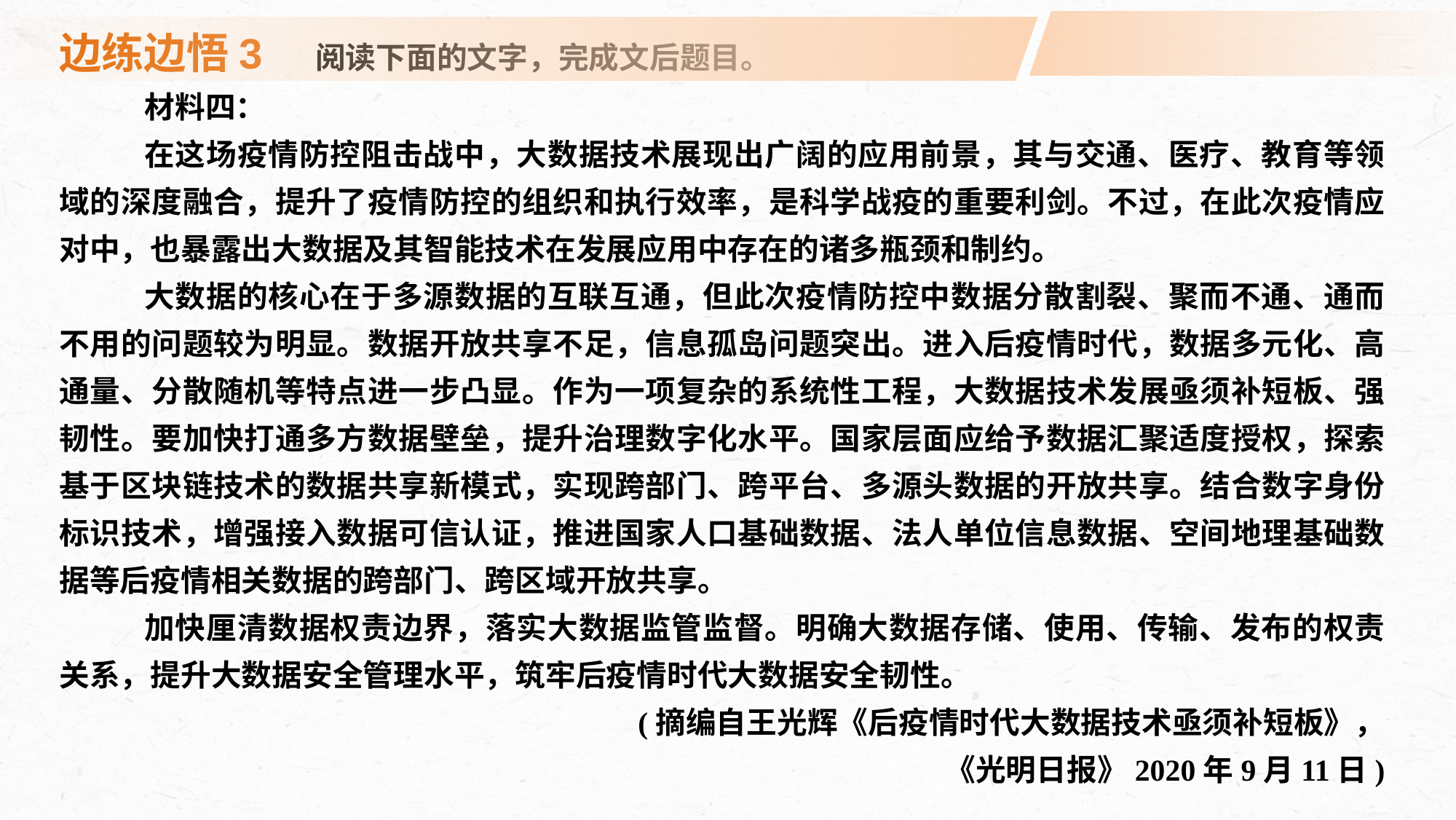

边练边悟3　阅读下面的文字，完成文后题目。
材料四：
在这场疫情防控阻击战中，大数据技术展现出广阔的应用前景，其与交通、医疗、教育等领域的深度融合，提升了疫情防控的组织和执行效率，是科学战疫的重要利剑。不过，在此次疫情应对中，也暴露出大数据及其智能技术在发展应用中存在的诸多瓶颈和制约。
大数据的核心在于多源数据的互联互通，但此次疫情防控中数据分散割裂、聚而不通、通而不用的问题较为明显。数据开放共享不足，信息孤岛问题突出。进入后疫情时代，数据多元化、高通量、分散随机等特点进一步凸显。作为一项复杂的系统性工程，大数据技术发展亟须补短板、强韧性。要加快打通多方数据壁垒，提升治理数字化水平。国家层面应给予数据汇聚适度授权，探索基于区块链技术的数据共享新模式，实现跨部门、跨平台、多源头数据的开放共享。结合数字身份标识技术，增强接入数据可信认证，推进国家人口基础数据、法人单位信息数据、空间地理基础数据等后疫情相关数据的跨部门、跨区域开放共享。
加快厘清数据权责边界，落实大数据监管监督。明确大数据存储、使用、传输、发布的权责关系，提升大数据安全管理水平，筑牢后疫情时代大数据安全韧性。
(摘编自王光辉《后疫情时代大数据技术亟须补短板》，
《光明日报》2020年9月11日)